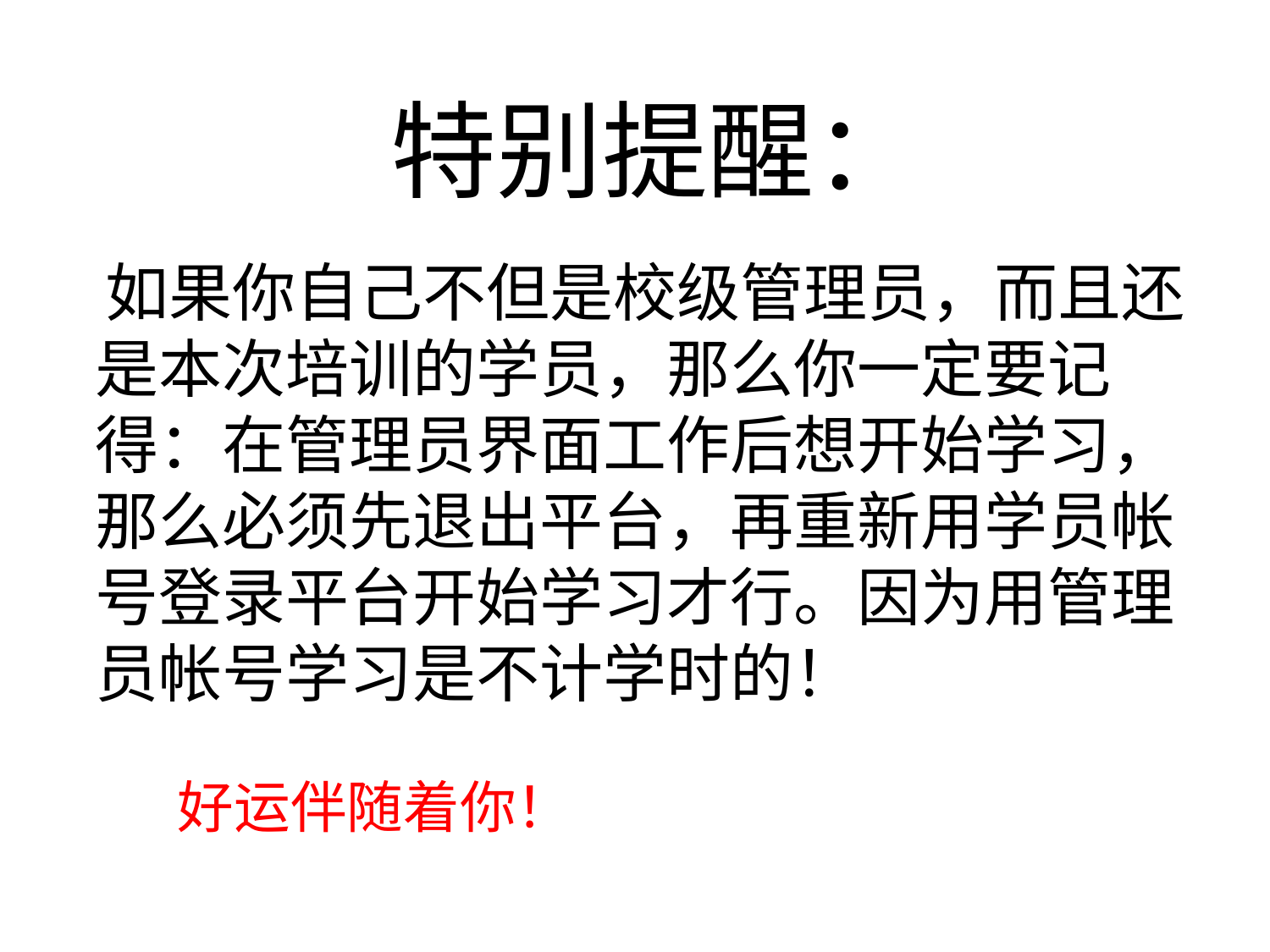

特别提醒：
   如果你自己不但是校级管理员，而且还是本次培训的学员，那么你一定要记得：在管理员界面工作后想开始学习，那么必须先退出平台，再重新用学员帐号登录平台开始学习才行。因为用管理员帐号学习是不计学时的！
好运伴随着你！